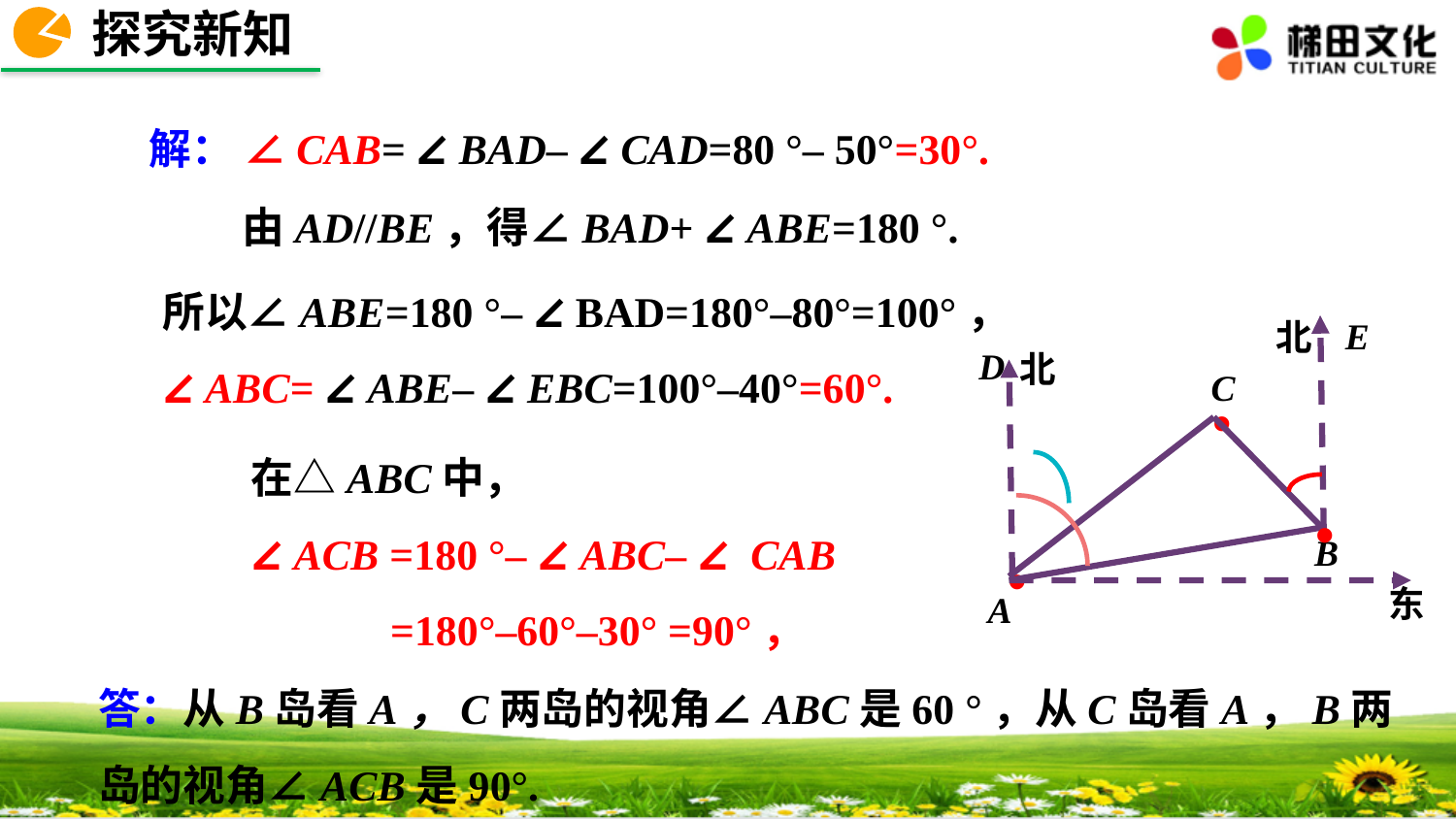

探究新知

解： ∠CAB= ∠BAD– ∠CAD=80 °– 50°=30°.
由AD//BE，得∠BAD+ ∠ABE=180 °.

D
E
北

.
北
C

.

.

B

东
A

所以∠ABE=180 °– ∠BAD=180°–80°=100°，
∠ABC= ∠ABE– ∠EBC=100°–40°=60°.
在△ABC中，
∠ACB =180 °– ∠ABC– ∠ CAB
             =180°–60°–30° =90°，
答：从B岛看A，C两岛的视角∠ABC是60 °，从C岛看A，B两岛的视角∠ACB是90°.